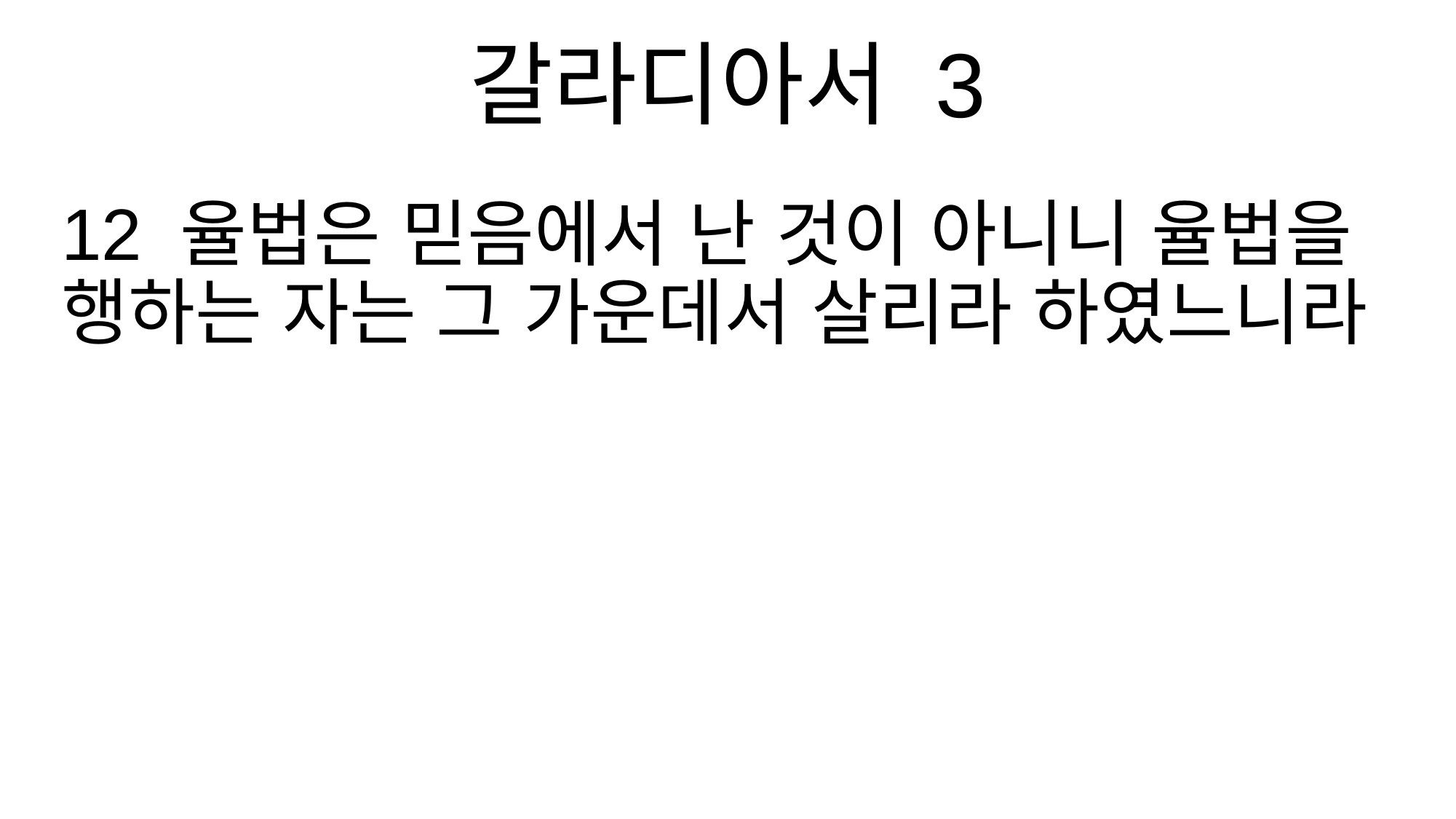

갈라디아서 3
12 율법은 믿음에서 난 것이 아니니 율법을 행하는 자는 그 가운데서 살리라 하였느니라